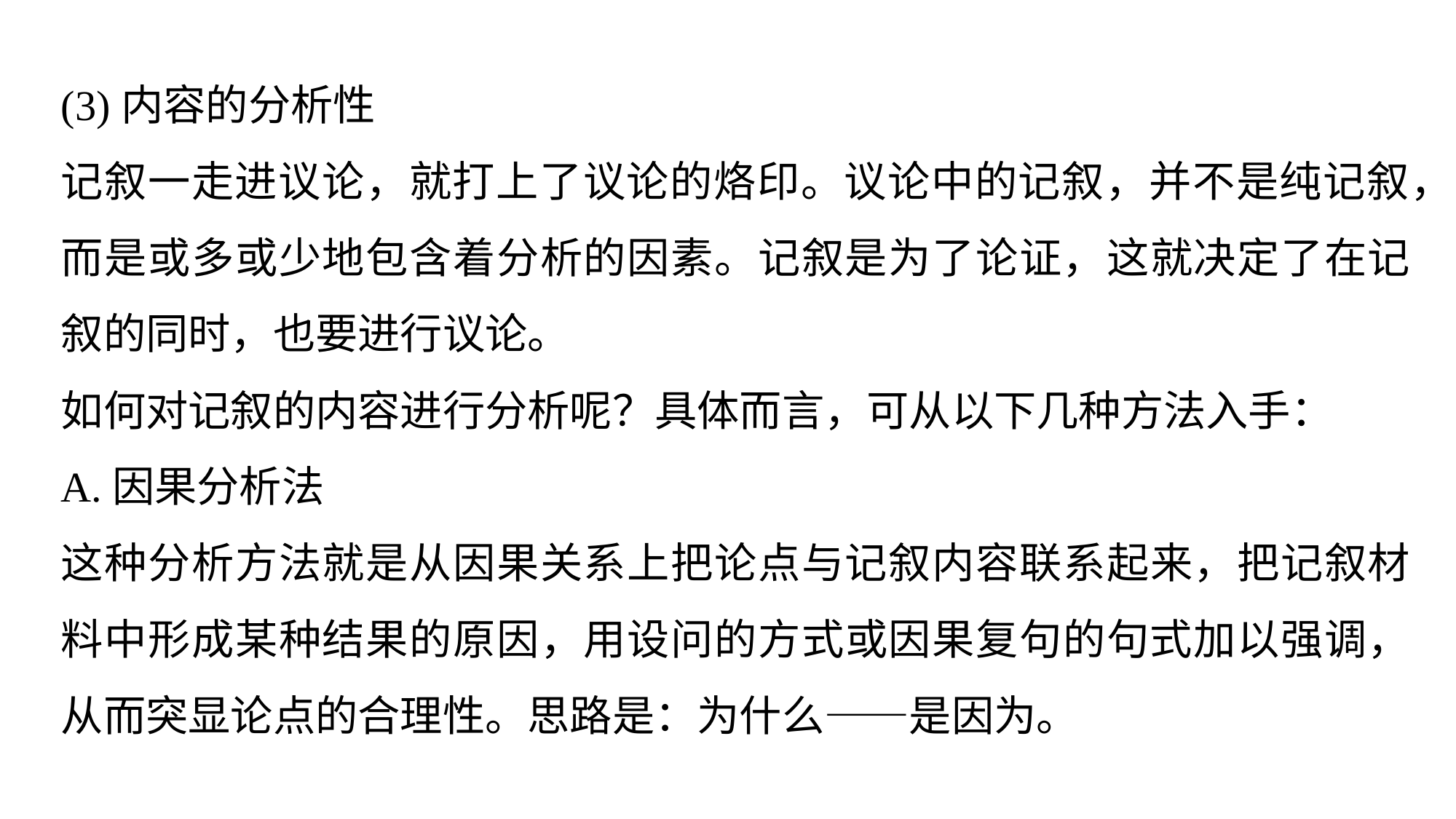

(3)内容的分析性
记叙一走进议论，就打上了议论的烙印。议论中的记叙，并不是纯记叙，而是或多或少地包含着分析的因素。记叙是为了论证，这就决定了在记叙的同时，也要进行议论。
如何对记叙的内容进行分析呢？具体而言，可从以下几种方法入手：
A.因果分析法
这种分析方法就是从因果关系上把论点与记叙内容联系起来，把记叙材料中形成某种结果的原因，用设问的方式或因果复句的句式加以强调，从而突显论点的合理性。思路是：为什么——是因为。